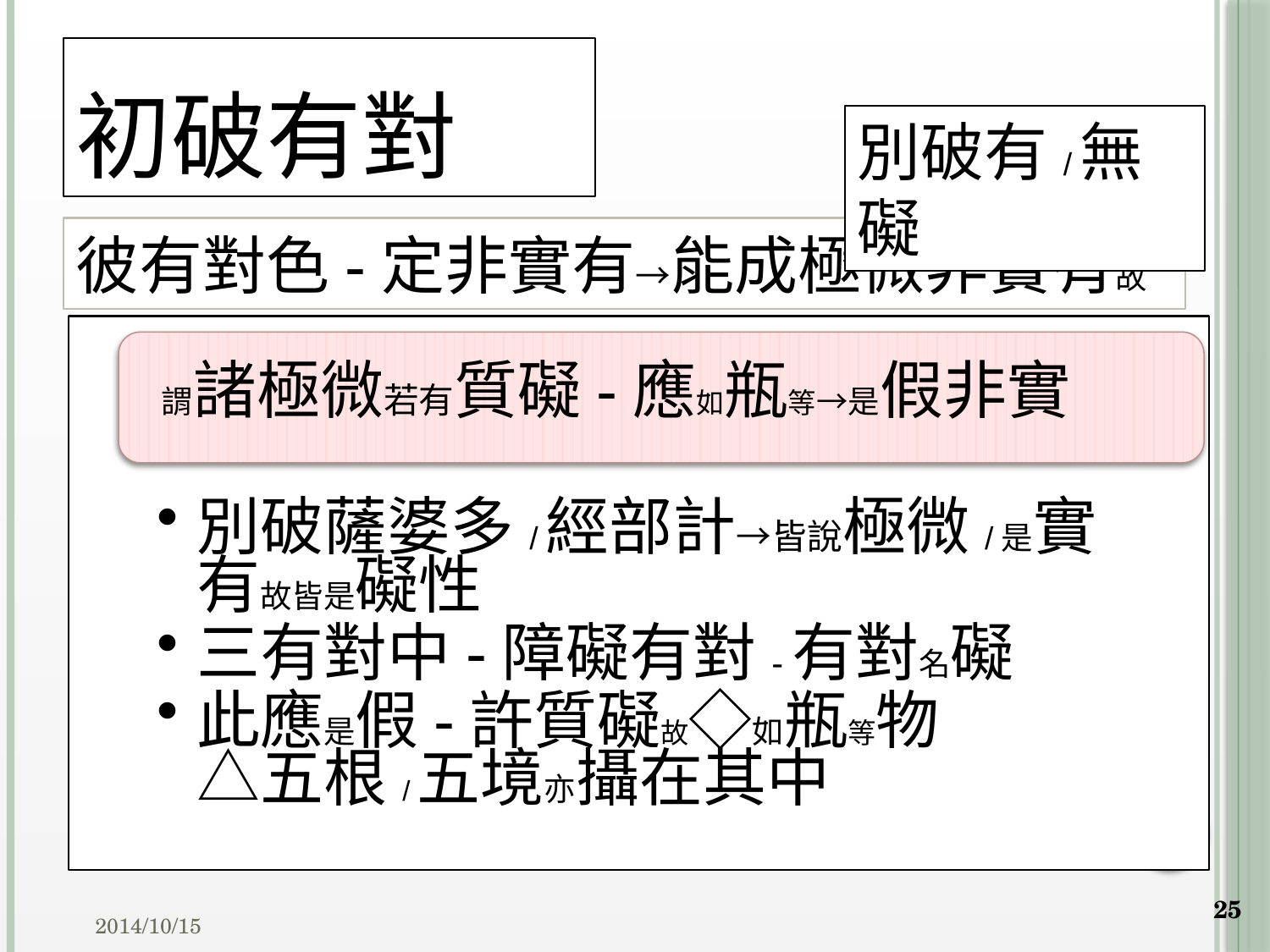

# 初破有對
別破有/無礙
彼有對色-定非實有→能成極微非實有故
別破薩婆多/經部計→皆說極微/是實有故皆是礙性
三有對中-障礙有對-有對名礙
此應是假-許質礙故◇如瓶等物             △五根/五境亦攝在其中
謂諸極微若有質礙-應如瓶等→是假非實

25
2014/10/15